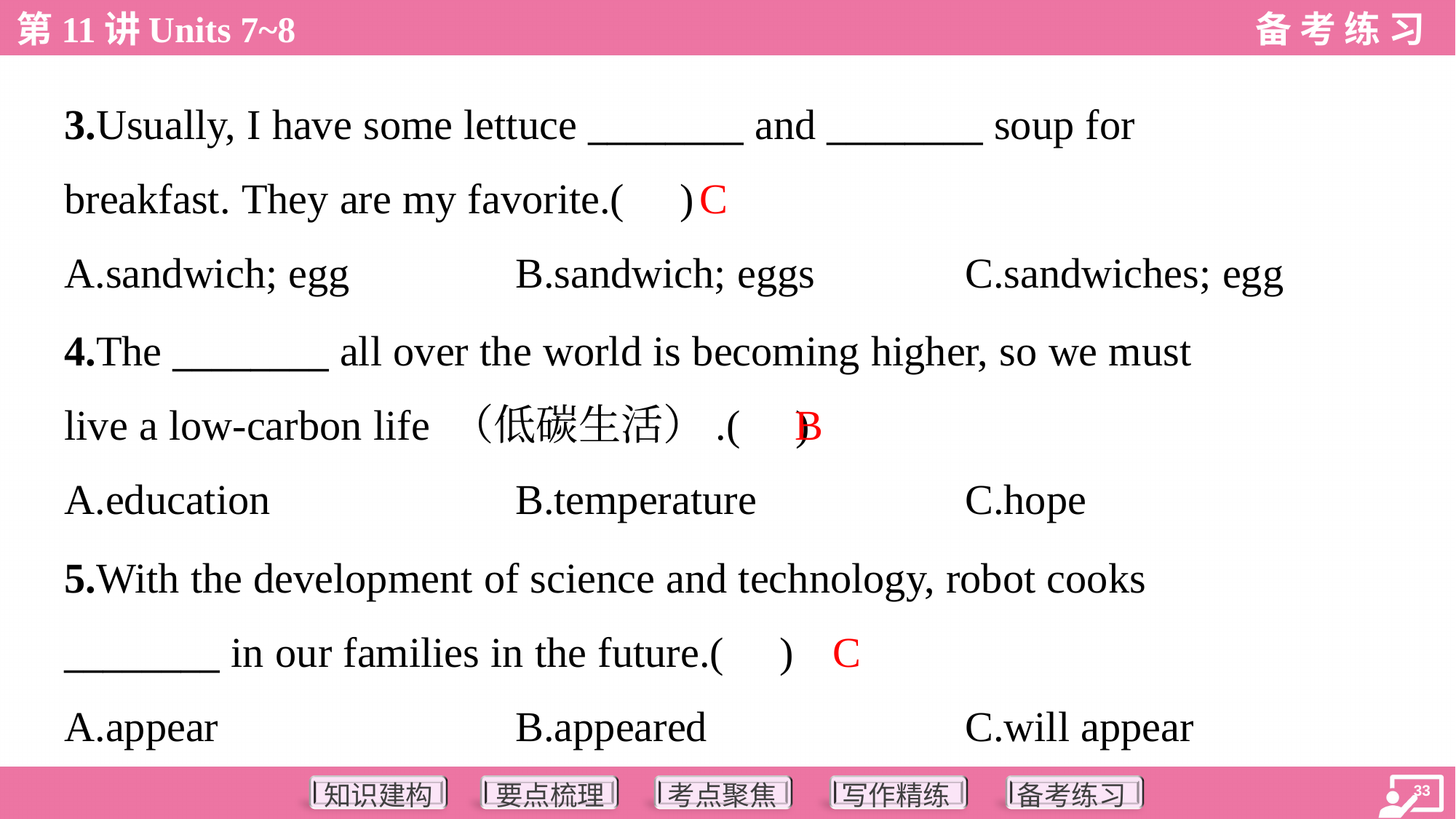

3.Usually, I have some lettuce ________ and ________ soup for
breakfast. They are my favorite.(     )
C
A.sandwich; egg	B.sandwich; eggs	C.sandwiches; egg
4.The ________ all over the world is becoming higher, so we must
live a low-carbon life （低碳生活）.(     )
B
A.education	B.temperature	C.hope
5.With the development of science and technology, robot cooks
________ in our families in the future.(     )
C
A.appear	B.appeared	C.will appear